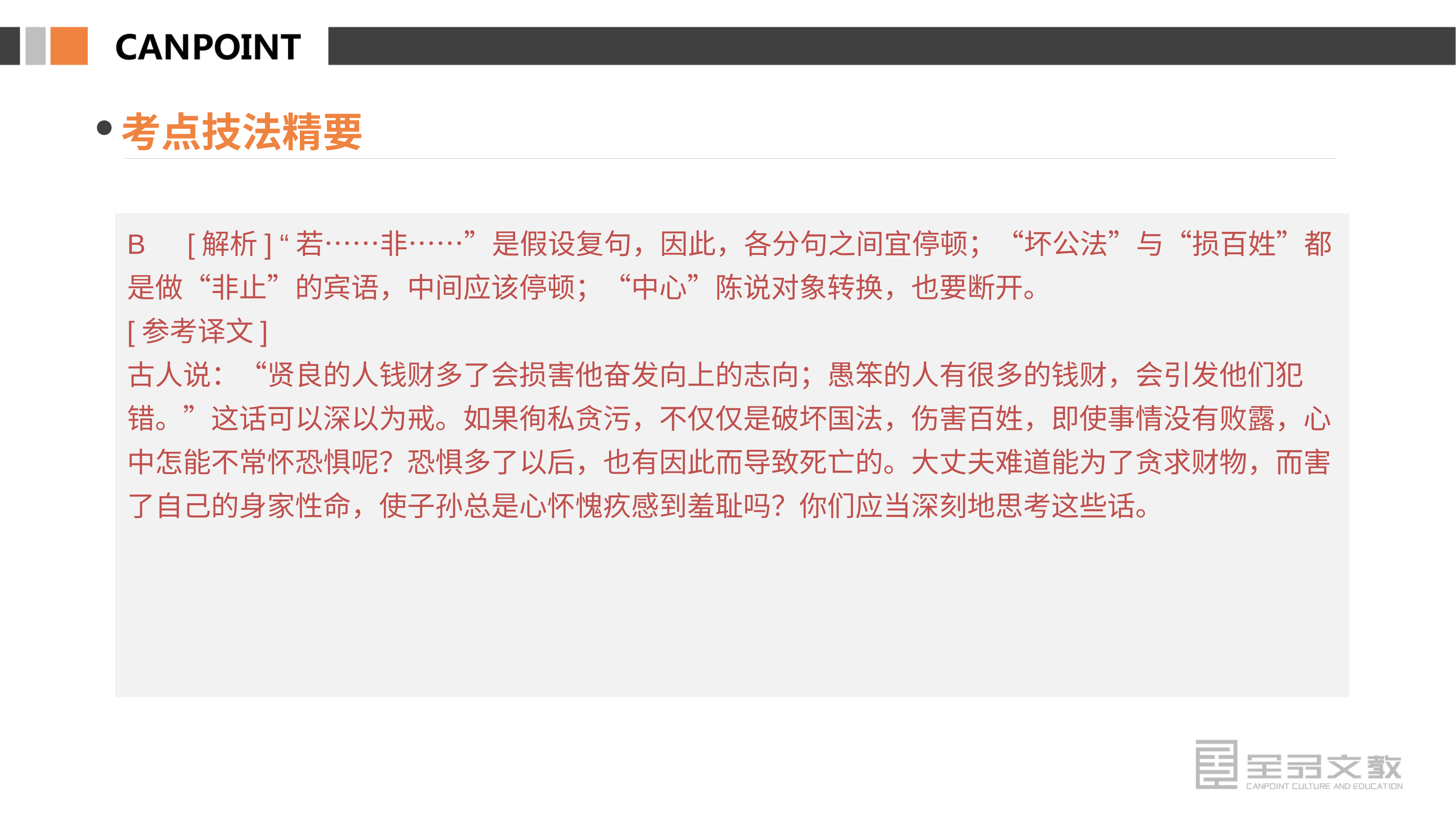

考点技法精要

B　[解析] “若……非……”是假设复句，因此，各分句之间宜停顿；“坏公法”与“损百姓”都是做“非止”的宾语，中间应该停顿；“中心”陈说对象转换，也要断开。
[参考译文]
古人说：“贤良的人钱财多了会损害他奋发向上的志向；愚笨的人有很多的钱财，会引发他们犯错。”这话可以深以为戒。如果徇私贪污，不仅仅是破坏国法，伤害百姓，即使事情没有败露，心中怎能不常怀恐惧呢？恐惧多了以后，也有因此而导致死亡的。大丈夫难道能为了贪求财物，而害了自己的身家性命，使子孙总是心怀愧疚感到羞耻吗？你们应当深刻地思考这些话。